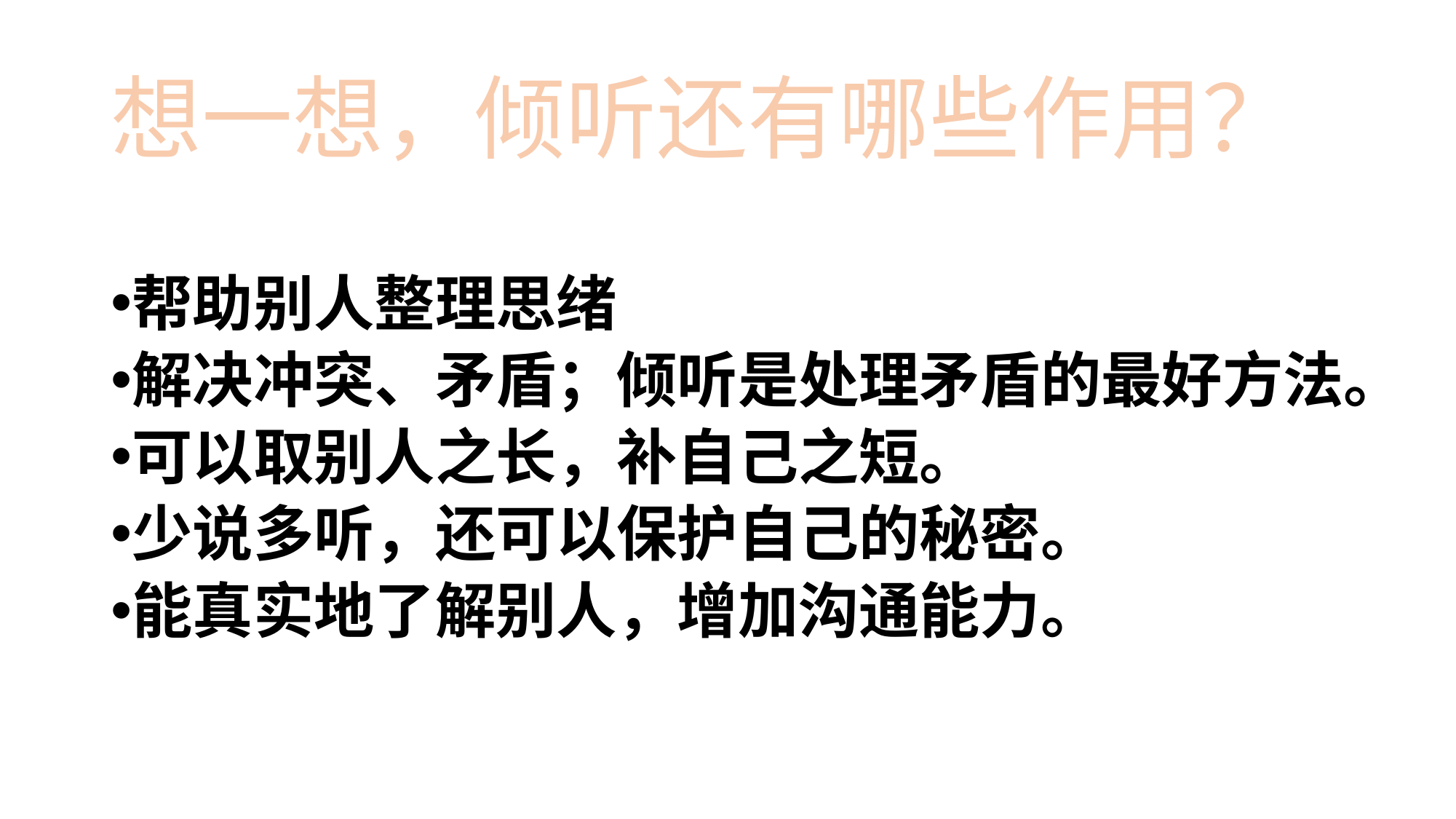

# 想一想，倾听还有哪些作用？

帮助别人整理思绪
解决冲突、矛盾；倾听是处理矛盾的最好方法。
可以取别人之长，补自己之短。
少说多听，还可以保护自己的秘密。
能真实地了解别人，增加沟通能力。